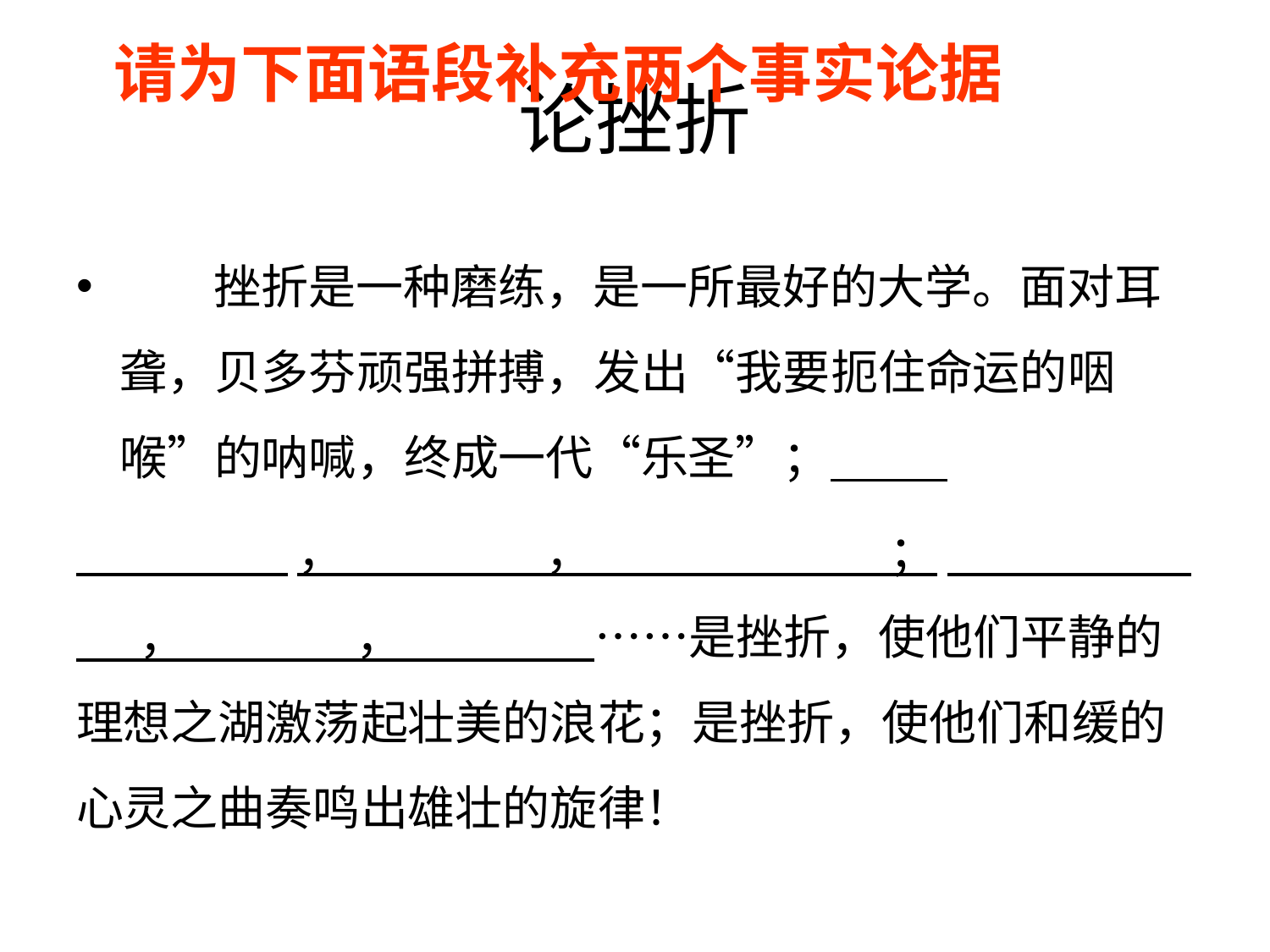

请为下面语段补充两个事实论据
# 论挫折
        挫折是一种磨练，是一所最好的大学。面对耳聋，贝多芬顽强拼搏，发出“我要扼住命运的咽喉”的呐喊，终成一代“乐圣”；
                    ，                   ，                            ；                               ，                ，                  ……是挫折，使他们平静的理想之湖激荡起壮美的浪花；是挫折，使他们和缓的心灵之曲奏鸣出雄壮的旋律！